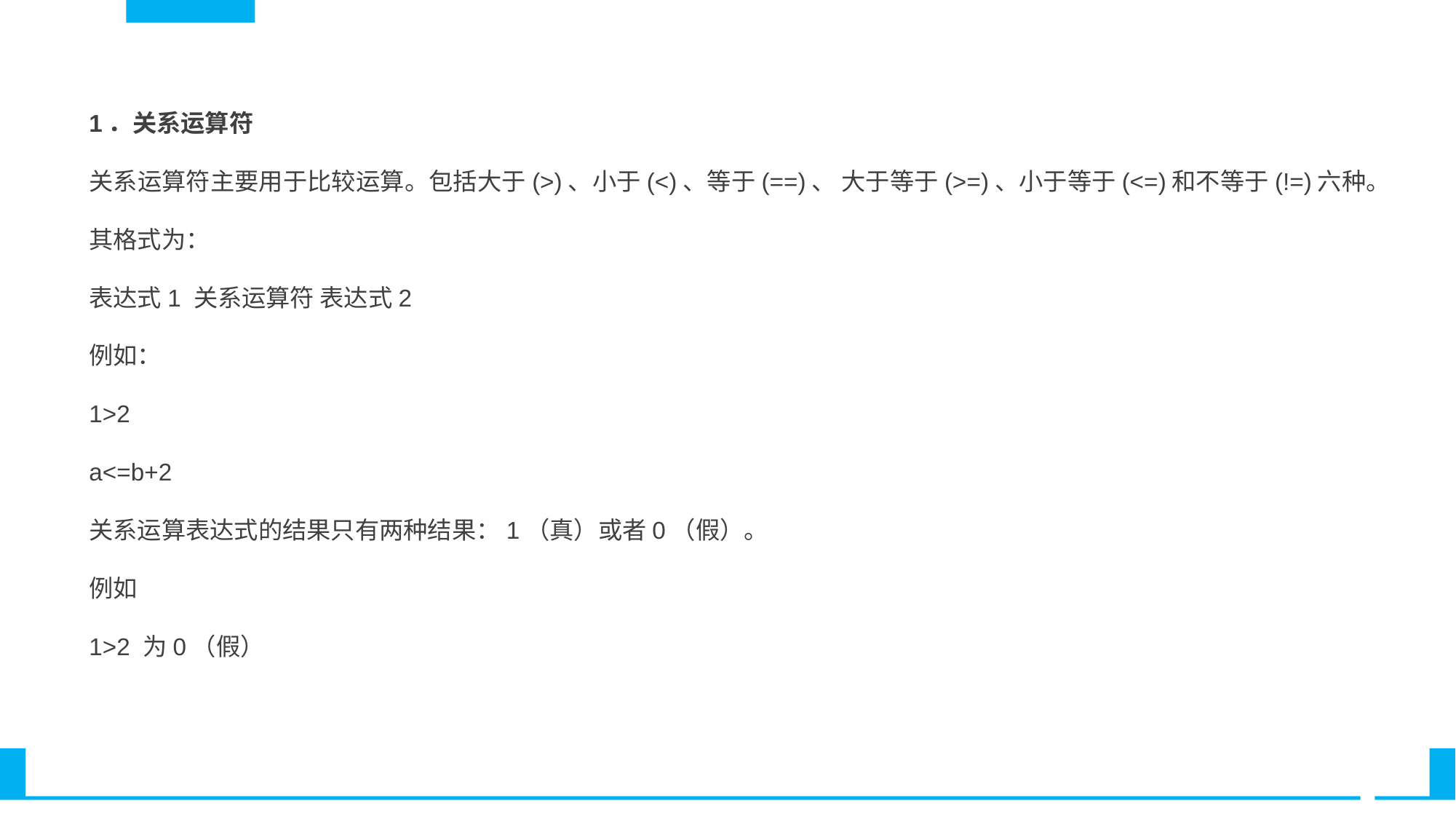

1．关系运算符
关系运算符主要用于比较运算。包括大于(>)、小于(<)、等于(==)、 大于等于(>=)、小于等于(<=)和不等于(!=)六种。其格式为：
表达式1 关系运算符 表达式2
例如：
1>2
a<=b+2
关系运算表达式的结果只有两种结果：1（真）或者0（假）。
例如
1>2 为0（假）